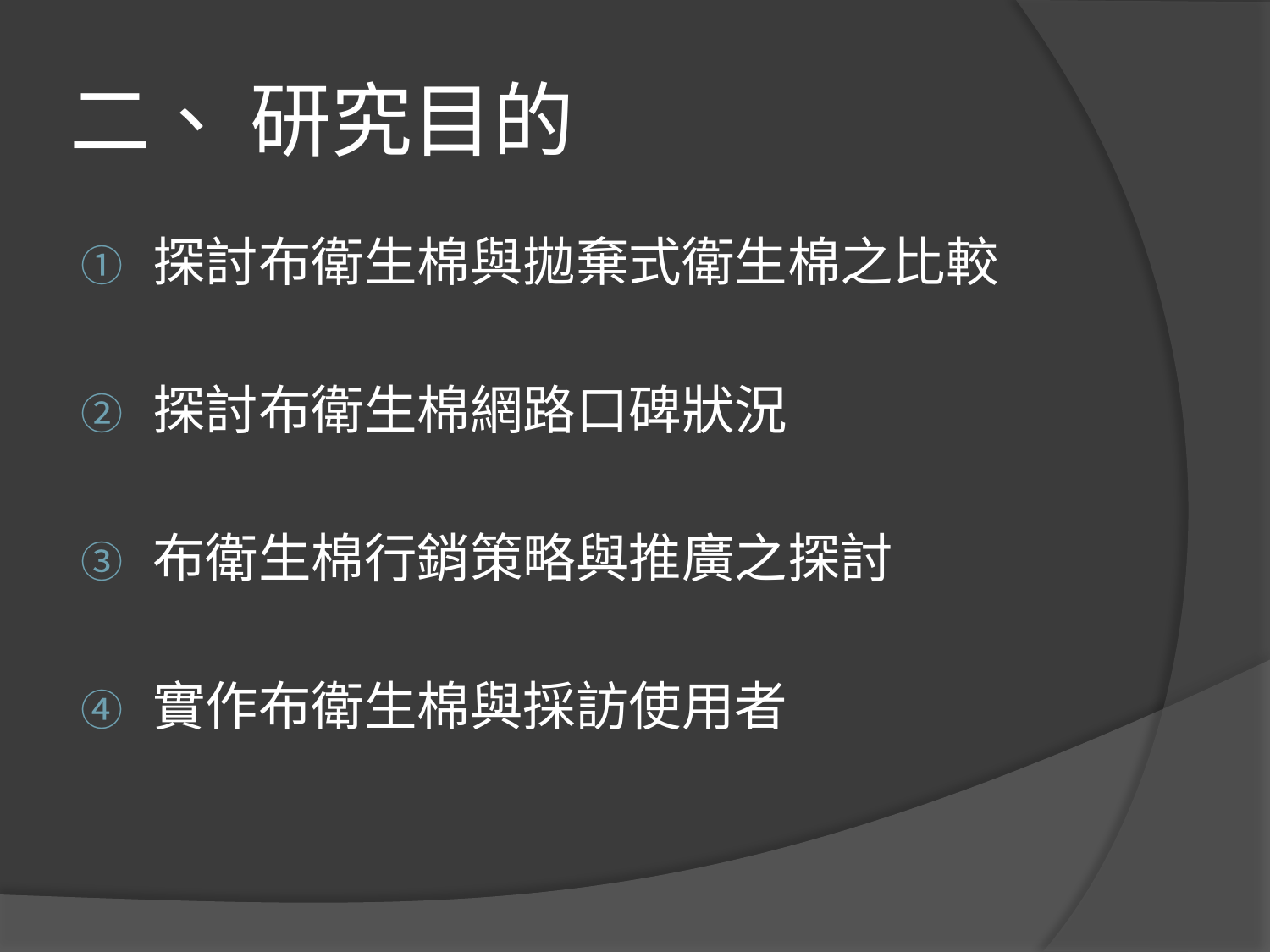

# 二、 研究目的
探討布衛生棉與拋棄式衛生棉之比較

探討布衛生棉網路口碑狀況

布衛生棉行銷策略與推廣之探討

實作布衛生棉與採訪使用者